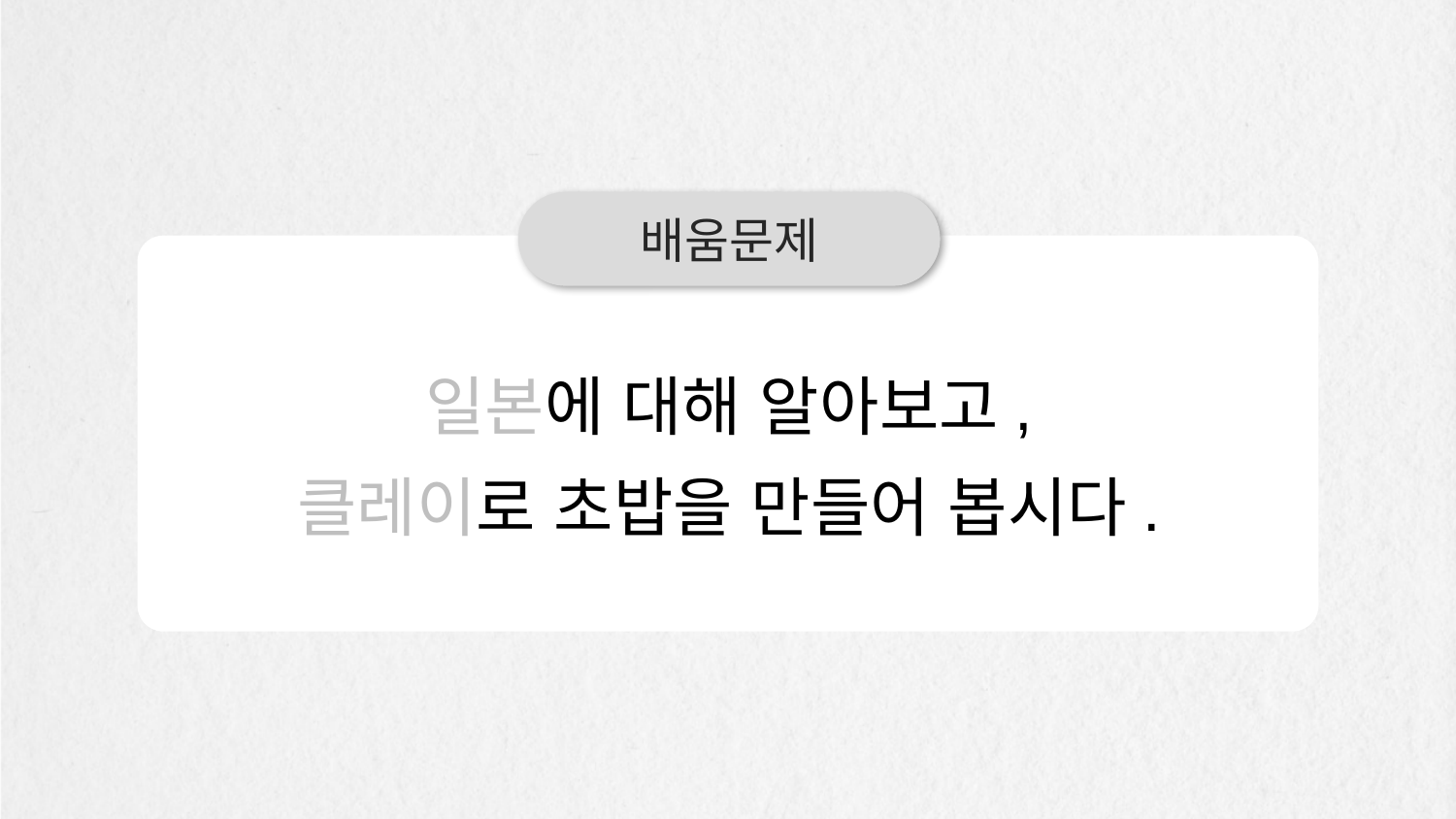

배움문제

일본에 대해 알아보고,
클레이로 초밥을 만들어 봅시다.